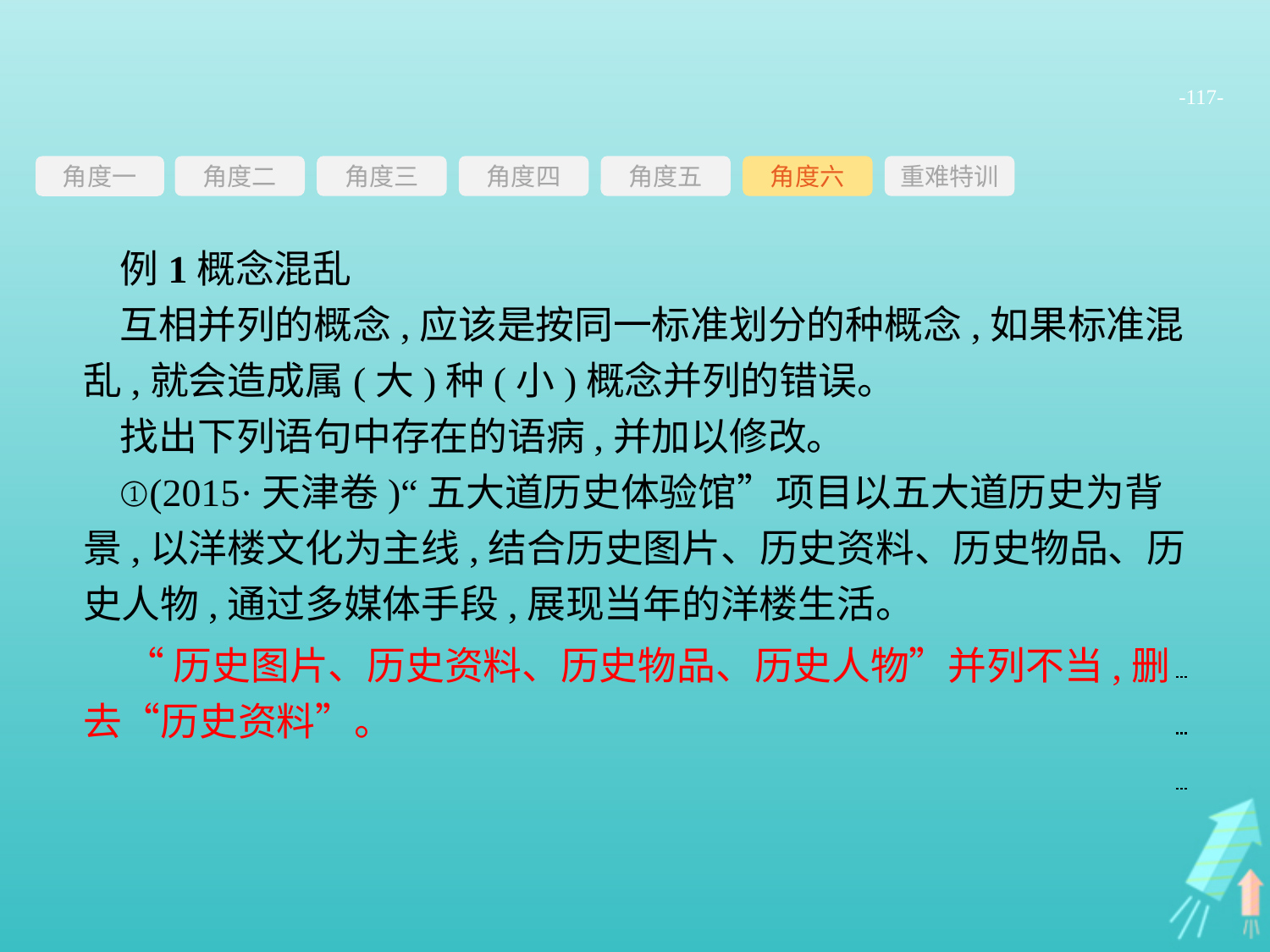

-117-
角度三
角度四
角度五
角度六
重难特训
角度二
角度一
例1概念混乱
互相并列的概念,应该是按同一标准划分的种概念,如果标准混乱,就会造成属(大)种(小)概念并列的错误。
找出下列语句中存在的语病,并加以修改。
①(2015·天津卷)“五大道历史体验馆”项目以五大道历史为背景,以洋楼文化为主线,结合历史图片、历史资料、历史物品、历史人物,通过多媒体手段,展现当年的洋楼生活。

“历史图片、历史资料、历史物品、历史人物”并列不当,删去“历史资料”。